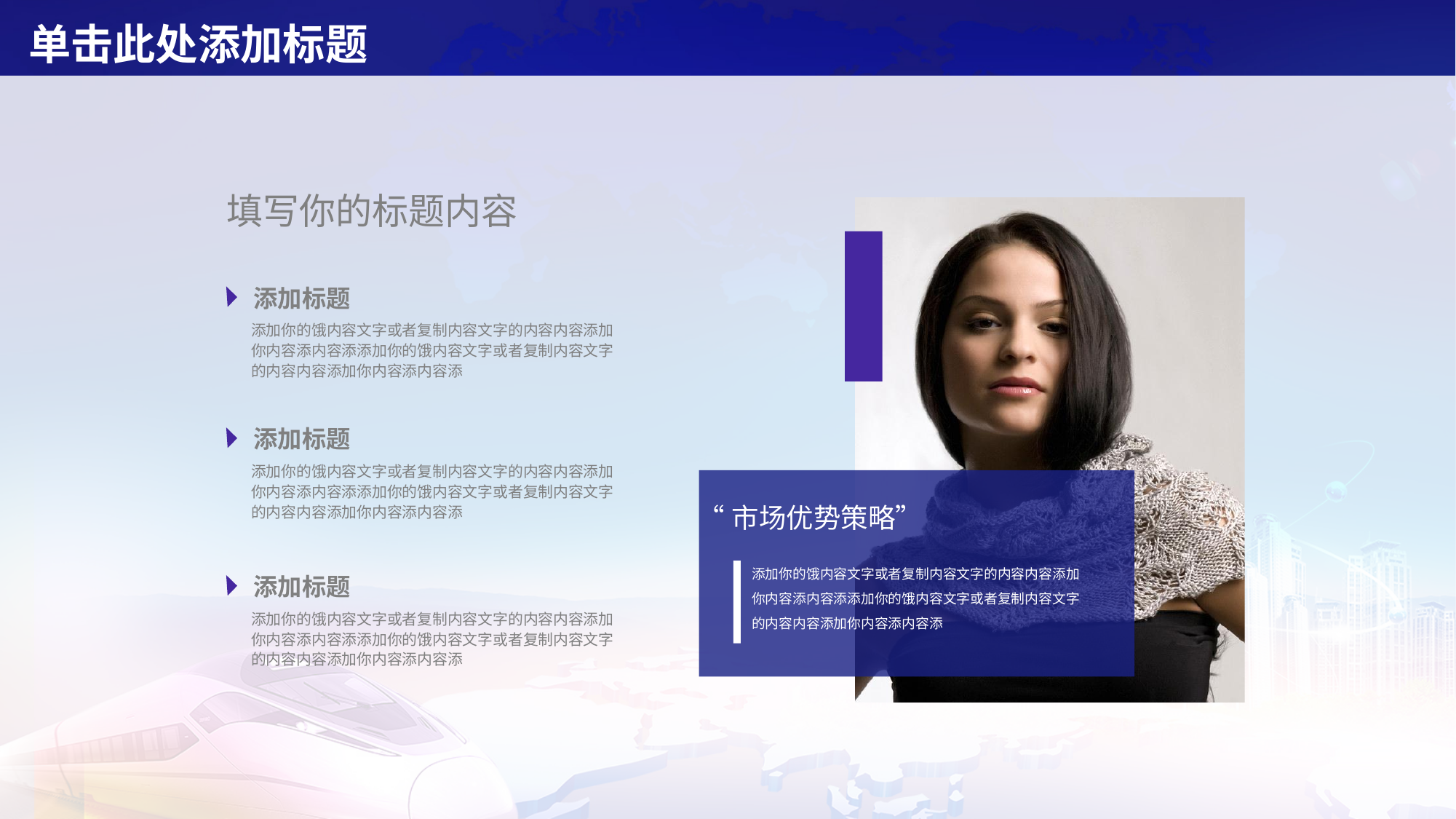

# 单击此处添加标题
填写你的标题内容

添加标题

添加你的饿内容文字或者复制内容文字的内容内容添加你内容添内容添添加你的饿内容文字或者复制内容文字的内容内容添加你内容添内容添

添加标题

添加你的饿内容文字或者复制内容文字的内容内容添加你内容添内容添添加你的饿内容文字或者复制内容文字的内容内容添加你内容添内容添

“市场优势策略”
添加你的饿内容文字或者复制内容文字的内容内容添加你内容添内容添添加你的饿内容文字或者复制内容文字的内容内容添加你内容添内容添

添加标题

添加你的饿内容文字或者复制内容文字的内容内容添加你内容添内容添添加你的饿内容文字或者复制内容文字的内容内容添加你内容添内容添